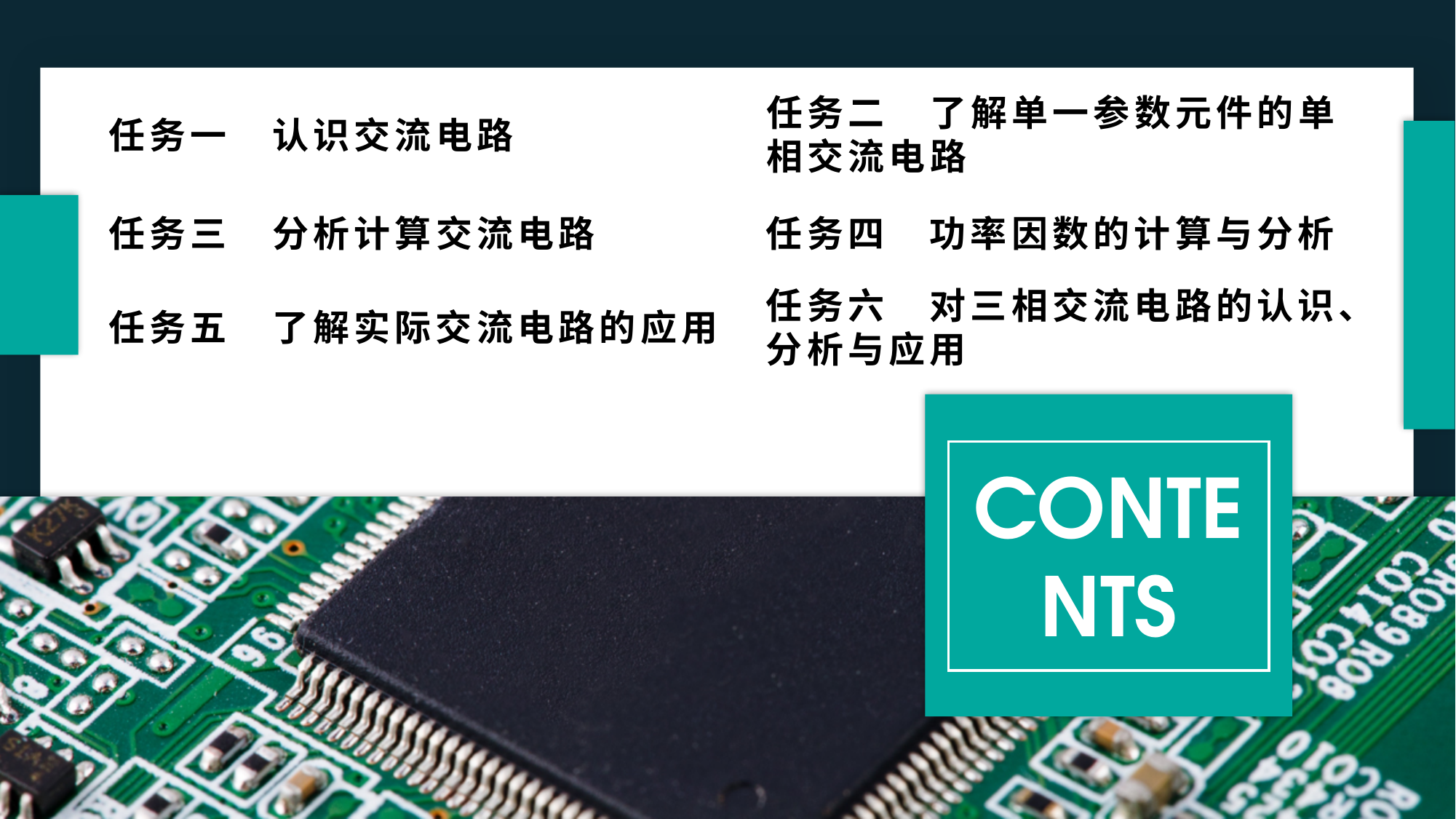

任务二　了解单一参数元件的单相交流电路
任务一　认识交流电路

任务三　分析计算交流电路
任务四　功率因数的计算与分析
任务六　对三相交流电路的认识、分析与应用
任务五　了解实际交流电路的应用

CONTENTS